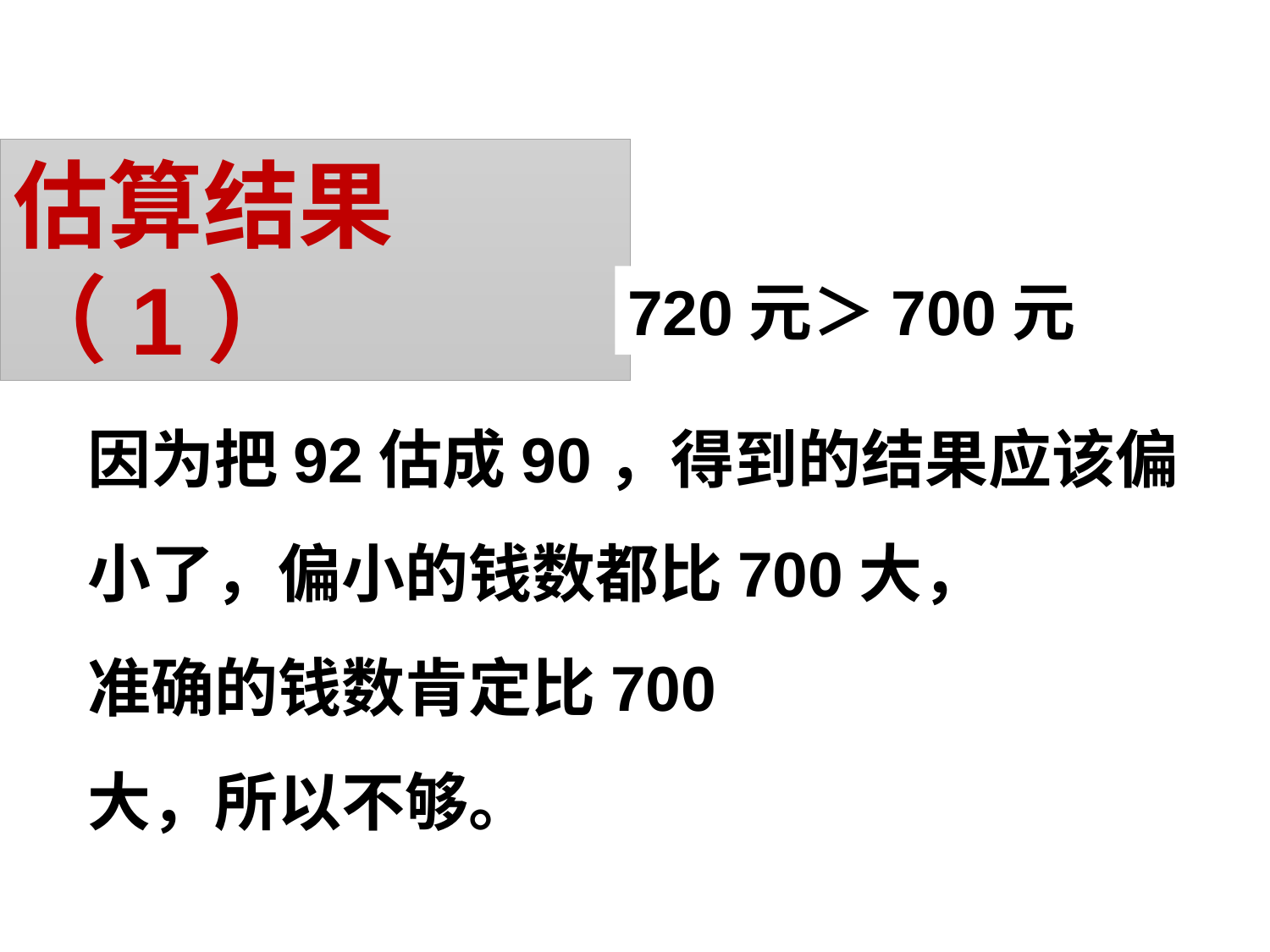

估算结果（1）
 92×8≈720元
720元＞700元
因为把92估成90，得到的结果应该偏小了，偏小的钱数都比700大，
准确的钱数肯定比700
大，所以不够。